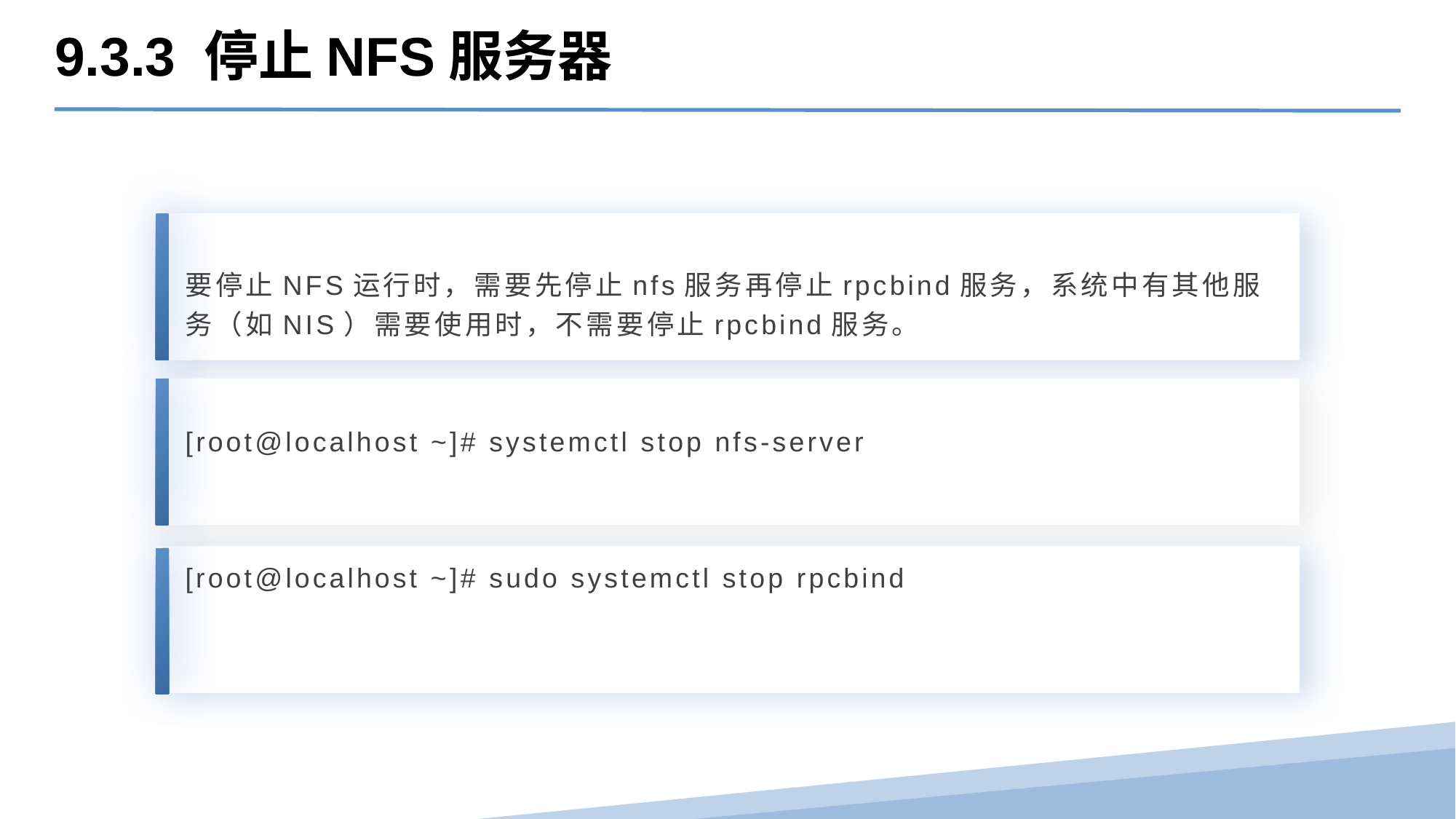

9.3.3 停止NFS服务器

要停止NFS运行时，需要先停止nfs服务再停止rpcbind服务，系统中有其他服务（如NIS）需要使用时，不需要停止rpcbind服务。

[root@localhost ~]# systemctl stop nfs-server

[root@localhost ~]# sudo systemctl stop rpcbind